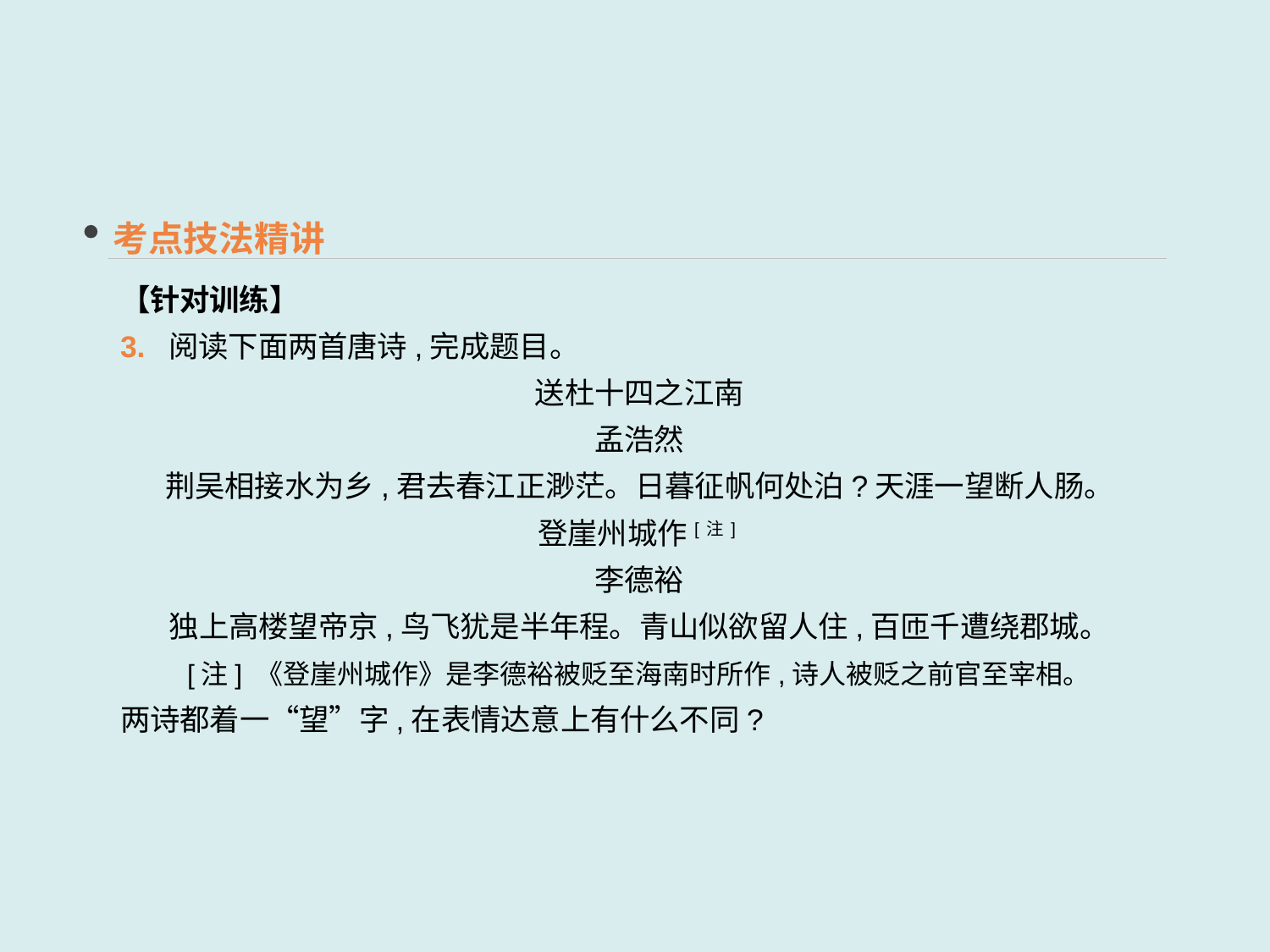

考点技法精讲

【针对训练】
3.  阅读下面两首唐诗,完成题目。
送杜十四之江南
孟浩然
荆吴相接水为乡,君去春江正渺茫。日暮征帆何处泊?天涯一望断人肠。
登崖州城作[注]
李德裕
独上高楼望帝京,鸟飞犹是半年程。青山似欲留人住,百匝千遭绕郡城。
　　[注] 《登崖州城作》是李德裕被贬至海南时所作,诗人被贬之前官至宰相。
两诗都着一“望”字,在表情达意上有什么不同?